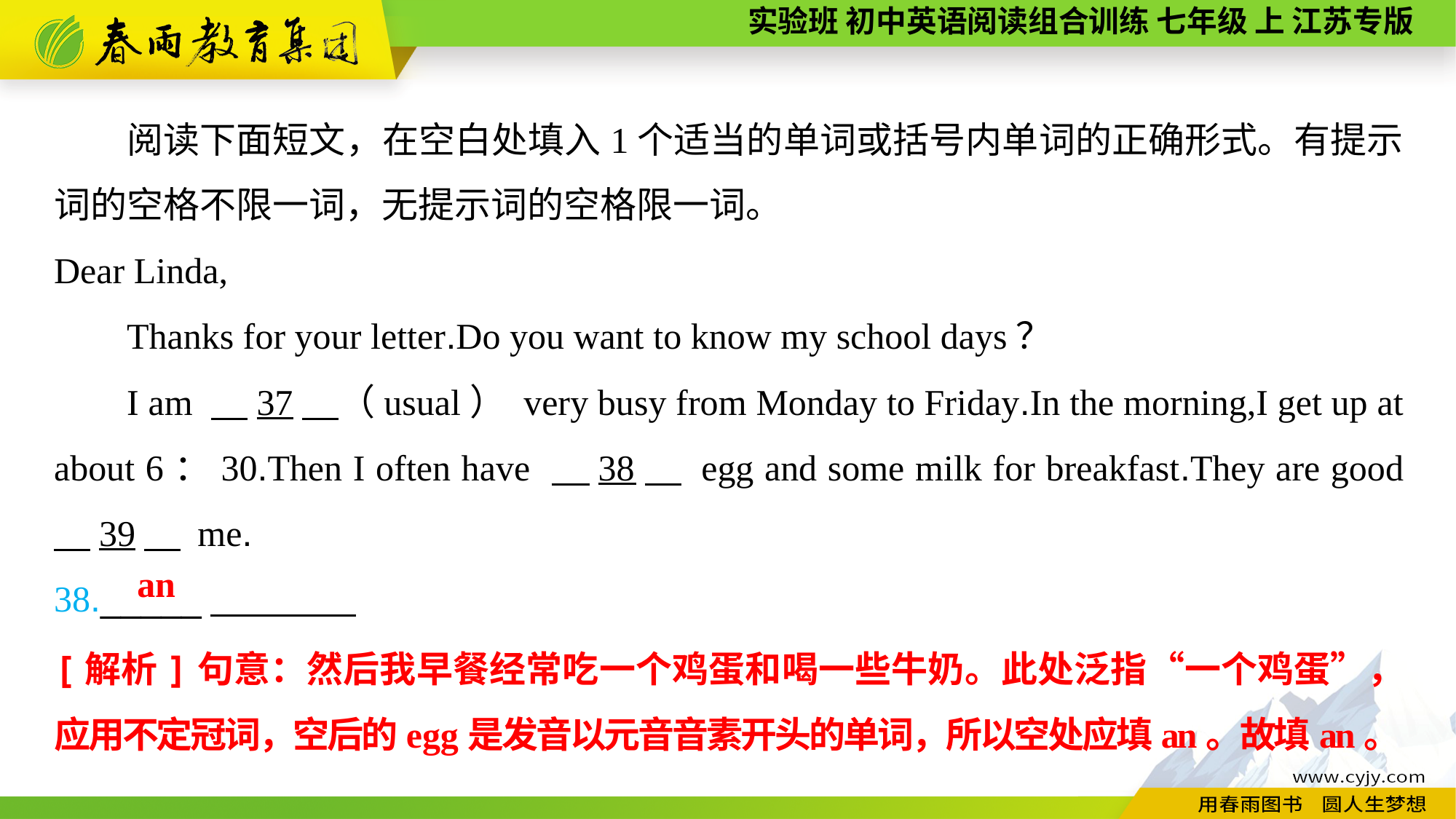

阅读下面短文，在空白处填入1个适当的单词或括号内单词的正确形式。有提示词的空格不限一词，无提示词的空格限一词。
Dear Linda,
Thanks for your letter.Do you want to know my school days？
I am 　37　（usual） very busy from Monday to Friday.In the morning,I get up at about 6：30.Then I often have 　38　 egg and some milk for breakfast.They are good 　39　 me.
38._____
an
[解析]句意：然后我早餐经常吃一个鸡蛋和喝一些牛奶。此处泛指“一个鸡蛋”，应用不定冠词，空后的egg是发音以元音音素开头的单词，所以空处应填an。故填an。